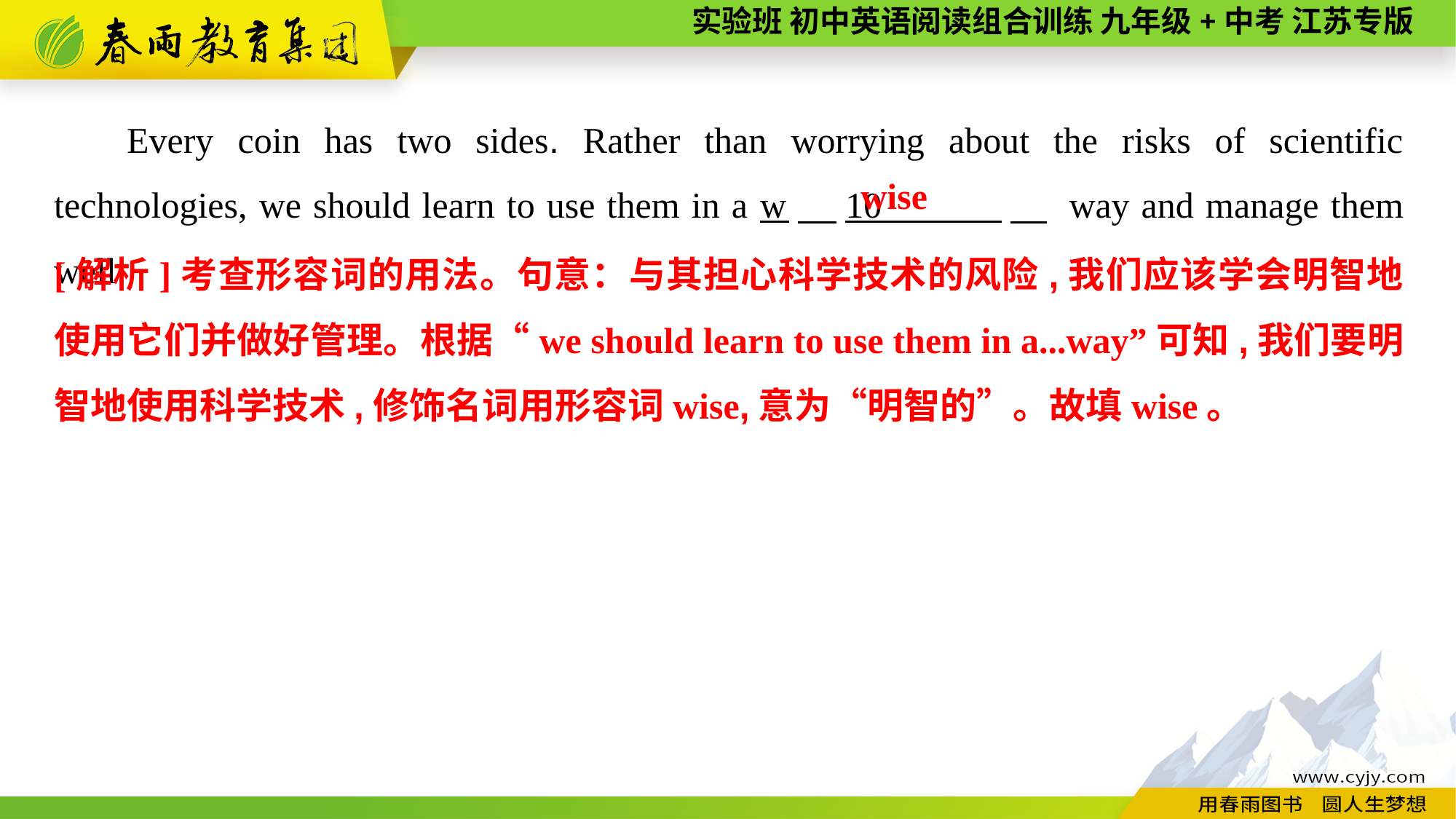

Every coin has two sides. Rather than worrying about the risks of scientific technologies, we should learn to use them in a w　10          　 way and manage them well.
wise
[解析]考查形容词的用法。句意：与其担心科学技术的风险,我们应该学会明智地使用它们并做好管理。根据“we should learn to use them in a...way”可知,我们要明智地使用科学技术,修饰名词用形容词wise,意为“明智的”。故填wise。